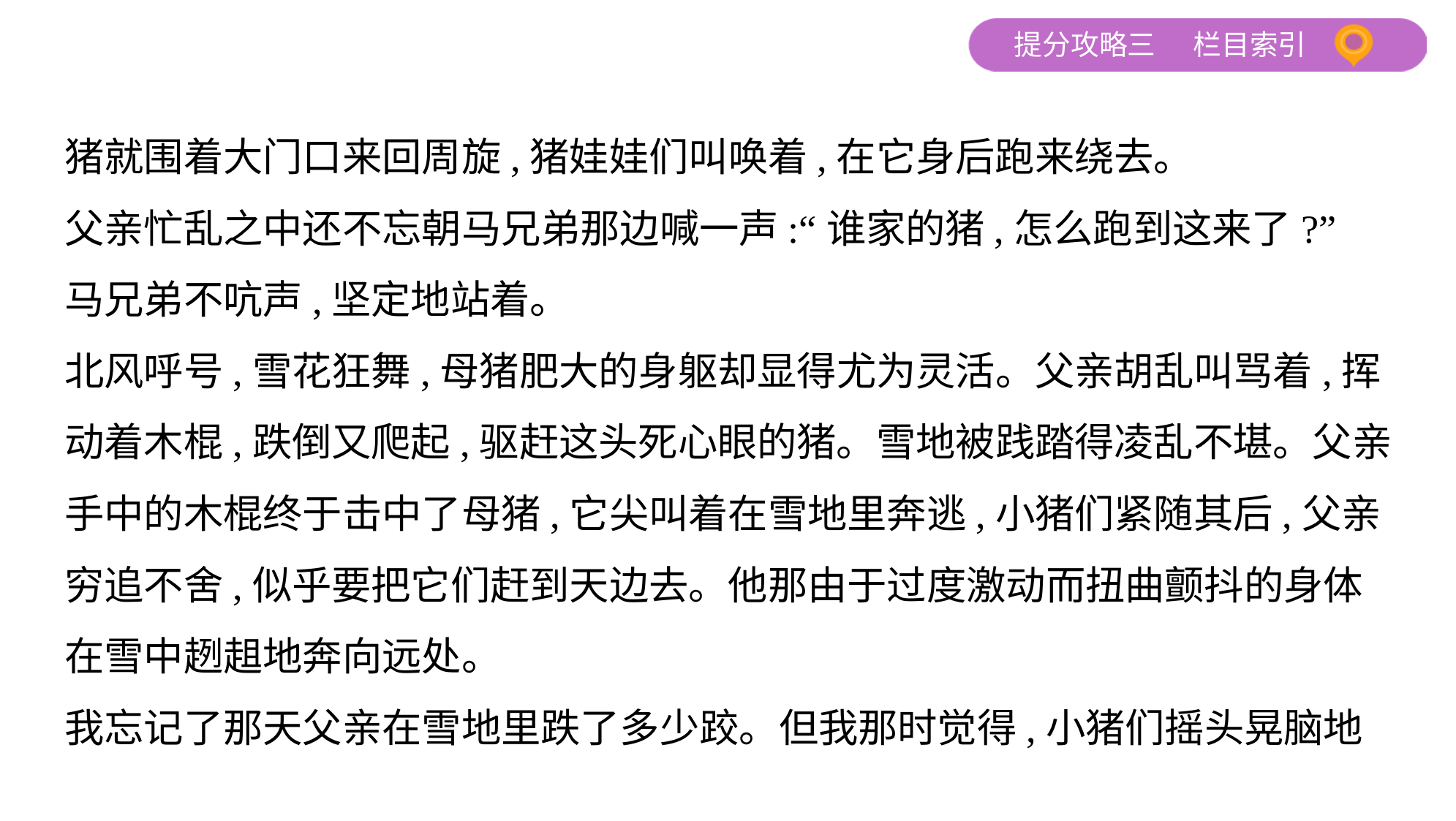

猪就围着大门口来回周旋,猪娃娃们叫唤着,在它身后跑来绕去。
父亲忙乱之中还不忘朝马兄弟那边喊一声:“谁家的猪,怎么跑到这来了?”
马兄弟不吭声,坚定地站着。
北风呼号,雪花狂舞,母猪肥大的身躯却显得尤为灵活。父亲胡乱叫骂着,挥
动着木棍,跌倒又爬起,驱赶这头死心眼的猪。雪地被践踏得凌乱不堪。父亲
手中的木棍终于击中了母猪,它尖叫着在雪地里奔逃,小猪们紧随其后,父亲
穷追不舍,似乎要把它们赶到天边去。他那由于过度激动而扭曲颤抖的身体
在雪中趔趄地奔向远处。
我忘记了那天父亲在雪地里跌了多少跤。但我那时觉得,小猪们摇头晃脑地